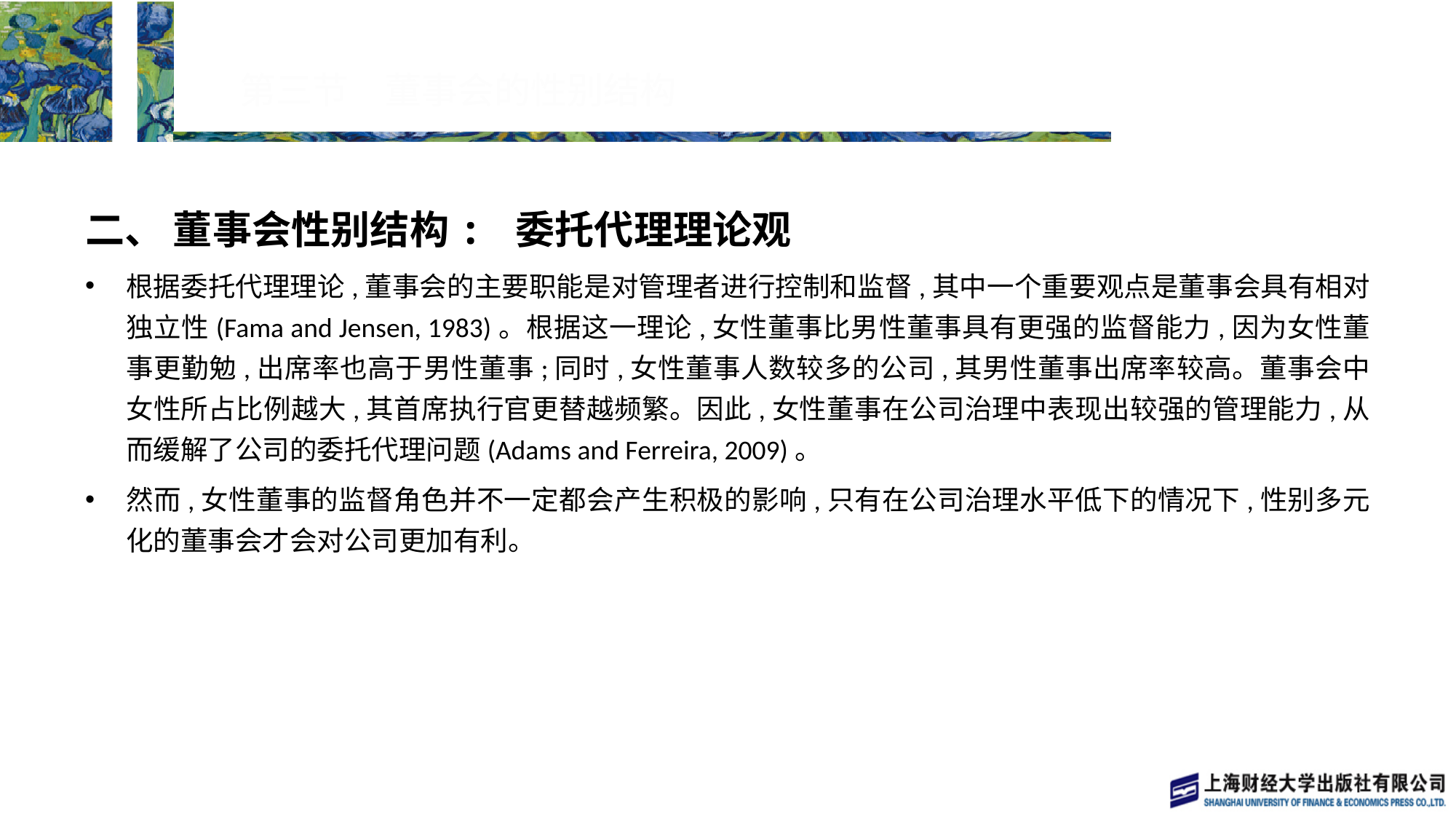

# 第三节　董事会的性别结构
二、 董事会性别结构: 委托代理理论观
根据委托代理理论,董事会的主要职能是对管理者进行控制和监督,其中一个重要观点是董事会具有相对独立性(Fama and Jensen, 1983)。根据这一理论,女性董事比男性董事具有更强的监督能力,因为女性董事更勤勉,出席率也高于男性董事;同时,女性董事人数较多的公司,其男性董事出席率较高。董事会中女性所占比例越大,其首席执行官更替越频繁。因此,女性董事在公司治理中表现出较强的管理能力,从而缓解了公司的委托代理问题(Adams and Ferreira, 2009)。
然而,女性董事的监督角色并不一定都会产生积极的影响,只有在公司治理水平低下的情况下,性别多元化的董事会才会对公司更加有利。